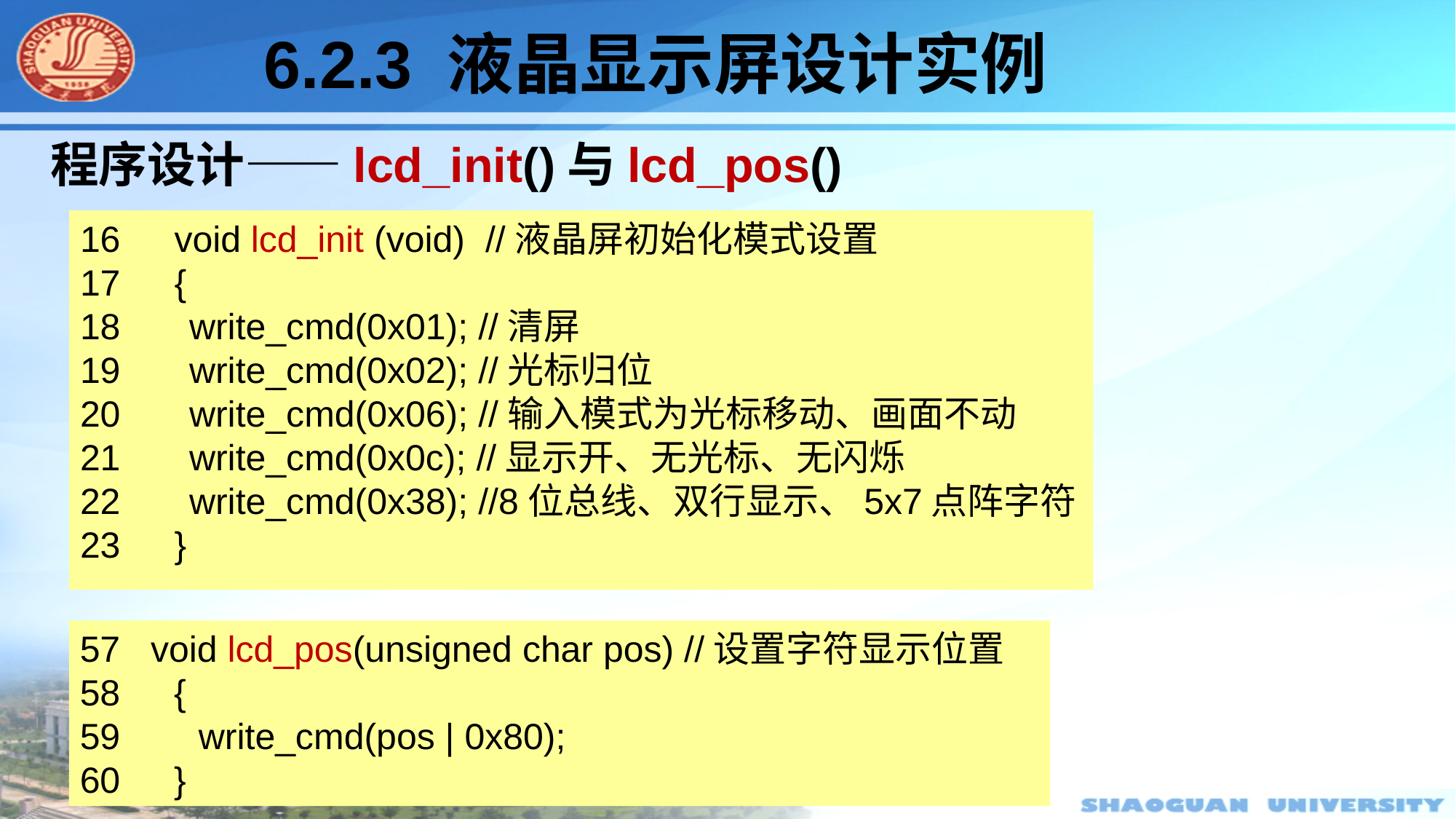

#
6.2.3 液晶显示屏设计实例
程序设计——lcd_init()与lcd_pos()
16　void lcd_init (void)  //液晶屏初始化模式设置
17　{
18　	write_cmd(0x01); //清屏
19　	write_cmd(0x02); //光标归位
20　	write_cmd(0x06); //输入模式为光标移动、画面不动
21　	write_cmd(0x0c); //显示开、无光标、无闪烁
22　	write_cmd(0x38); //8位总线、双行显示、5x7点阵字符
23　}
57   void lcd_pos(unsigned char pos) //设置字符显示位置58　{59　   write_cmd(pos | 0x80);60　}